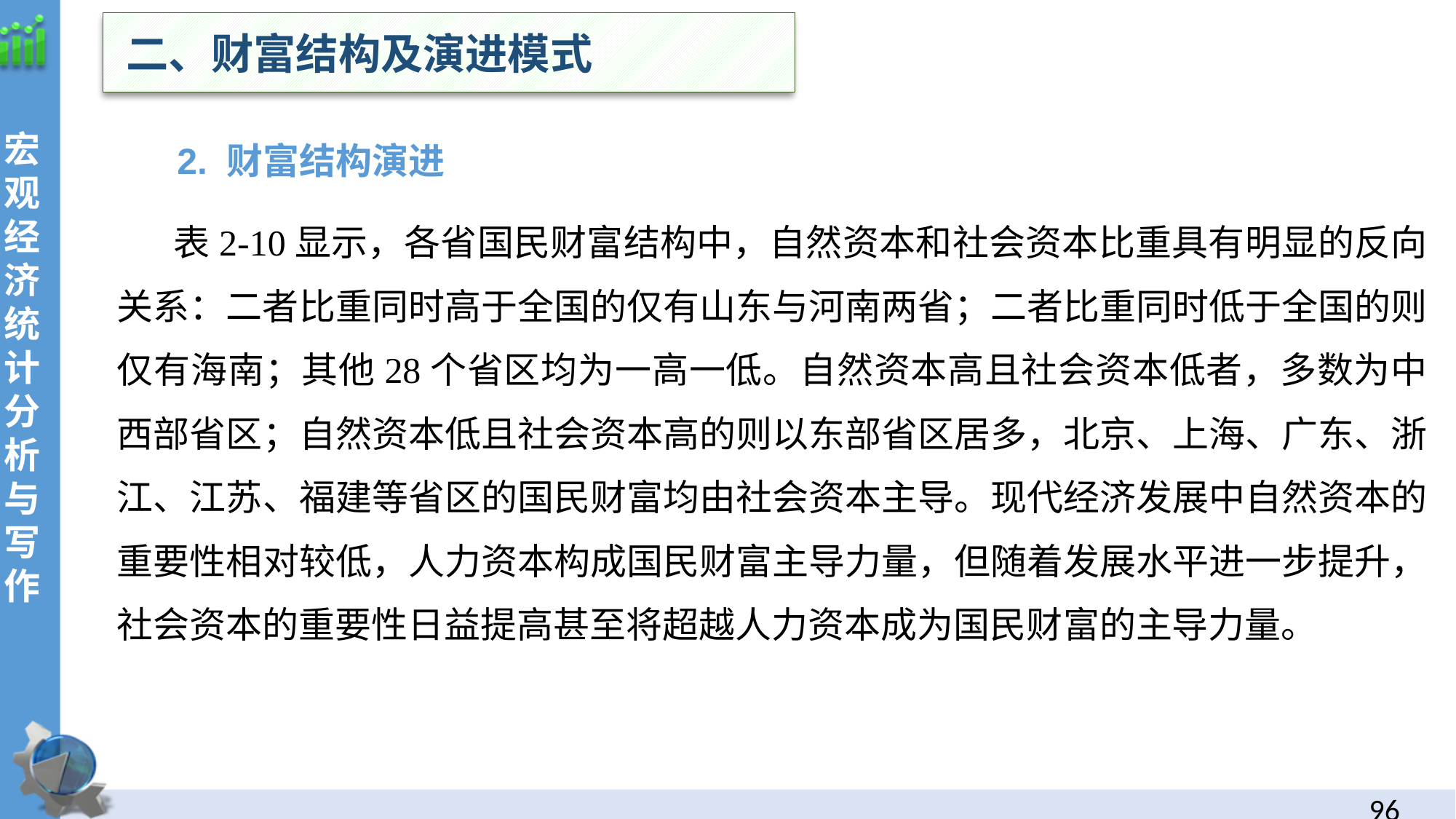

二、财富结构及演进模式
          2. 财富结构演进
         表2-10显示，各省国民财富结构中，自然资本和社会资本比重具有明显的反向关系：二者比重同时高于全国的仅有山东与河南两省；二者比重同时低于全国的则仅有海南；其他28个省区均为一高一低。自然资本高且社会资本低者，多数为中西部省区；自然资本低且社会资本高的则以东部省区居多，北京、上海、广东、浙江、江苏、福建等省区的国民财富均由社会资本主导。现代经济发展中自然资本的重要性相对较低，人力资本构成国民财富主导力量，但随着发展水平进一步提升，社会资本的重要性日益提高甚至将超越人力资本成为国民财富的主导力量。

96